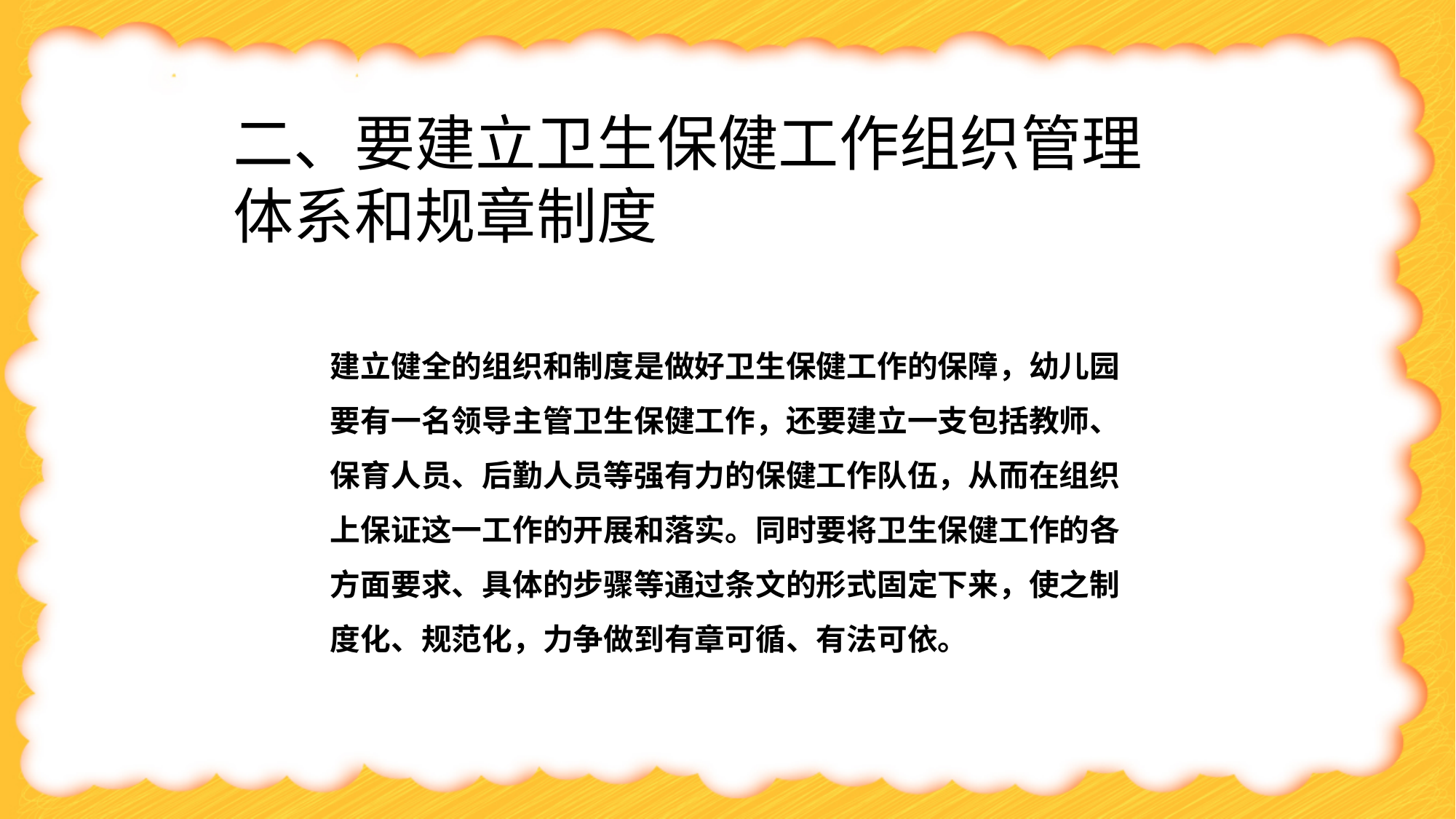

二、要建立卫生保健工作组织管理体系和规章制度
建立健全的组织和制度是做好卫生保健工作的保障，幼儿园要有一名领导主管卫生保健工作，还要建立一支包括教师、保育人员、后勤人员等强有力的保健工作队伍，从而在组织上保证这一工作的开展和落实。同时要将卫生保健工作的各方面要求、具体的步骤等通过条文的形式固定下来，使之制度化、规范化，力争做到有章可循、有法可依。